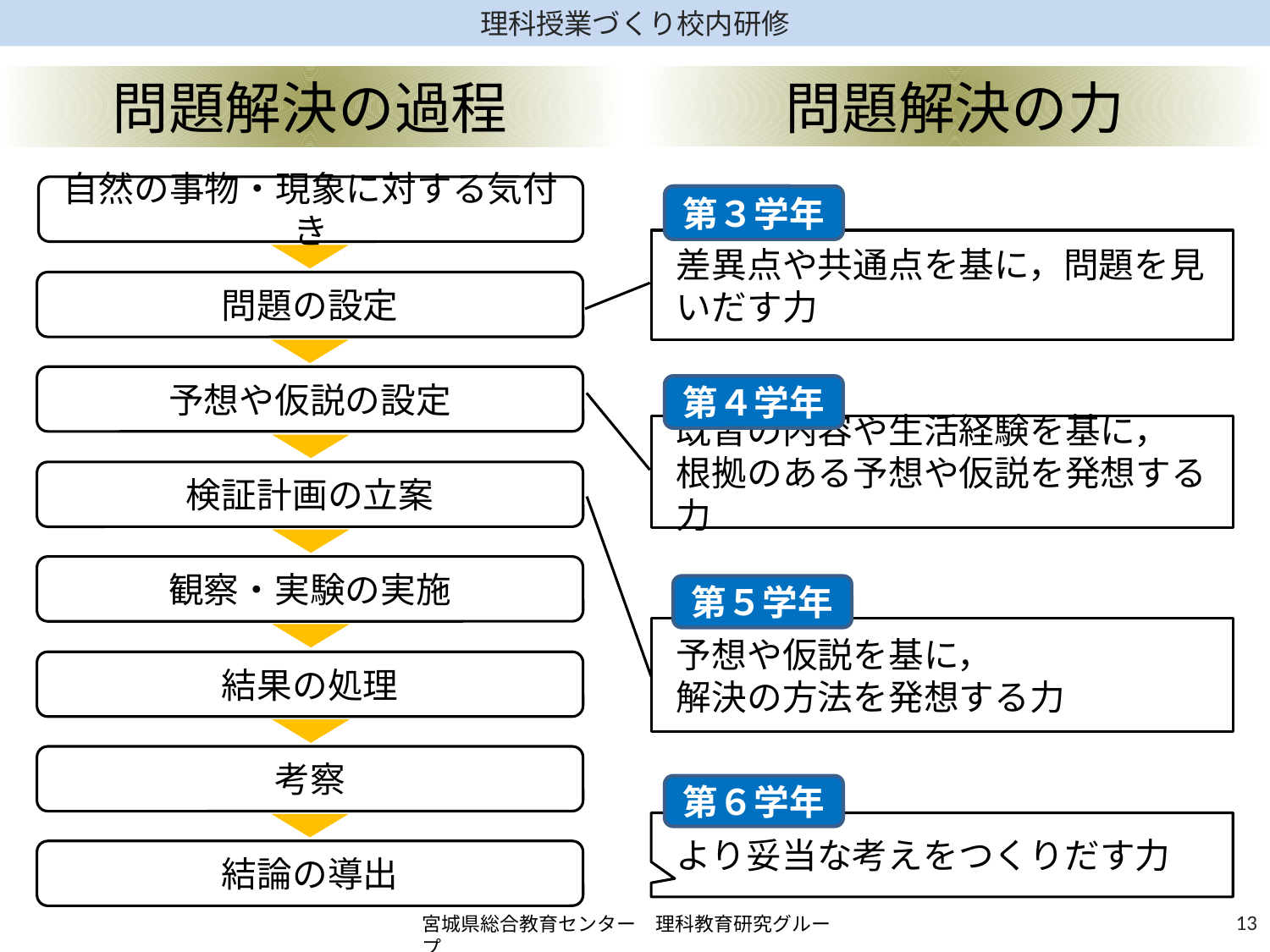

問題解決の力
問題解決の過程
自然の事物・現象に対する気付き
第３学年
差異点や共通点を基に，問題を見いだす力

問題の設定

予想や仮説の設定
第４学年
既習の内容や生活経験を基に，
根拠のある予想や仮説を発想する力

検証計画の立案

観察・実験の実施
第５学年
予想や仮説を基に，
解決の方法を発想する力

結果の処理

考察
第６学年
より妥当な考えをつくりだす力

結論の導出
13